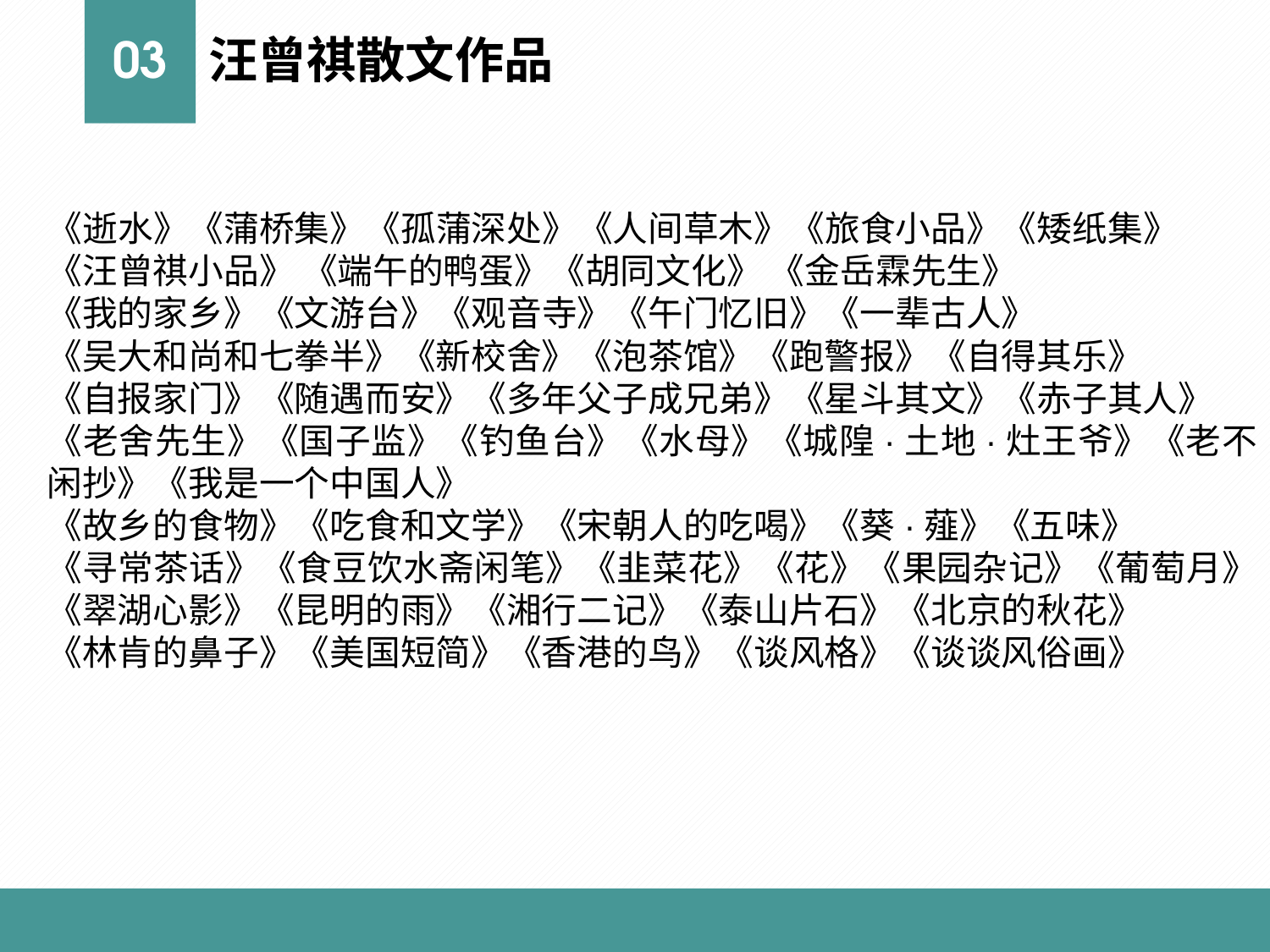

03
汪曾祺散文作品
《逝水》《蒲桥集》《孤蒲深处》《人间草木》《旅食小品》《矮纸集》
《汪曾祺小品》 《端午的鸭蛋》《胡同文化》 《金岳霖先生》
《我的家乡》《文游台》《观音寺》《午门忆旧》《一辈古人》
《吴大和尚和七拳半》《新校舍》《泡茶馆》《跑警报》《自得其乐》
《自报家门》《随遇而安》《多年父子成兄弟》《星斗其文》《赤子其人》
《老舍先生》《国子监》《钓鱼台》《水母》《城隍·土地·灶王爷》《老不闲抄》《我是一个中国人》
《故乡的食物》《吃食和文学》《宋朝人的吃喝》《葵·薤》《五味》
《寻常茶话》《食豆饮水斋闲笔》《韭菜花》《花》《果园杂记》《葡萄月》《翠湖心影》《昆明的雨》《湘行二记》《泰山片石》《北京的秋花》
《林肯的鼻子》《美国短简》《香港的鸟》《谈风格》《谈谈风俗画》